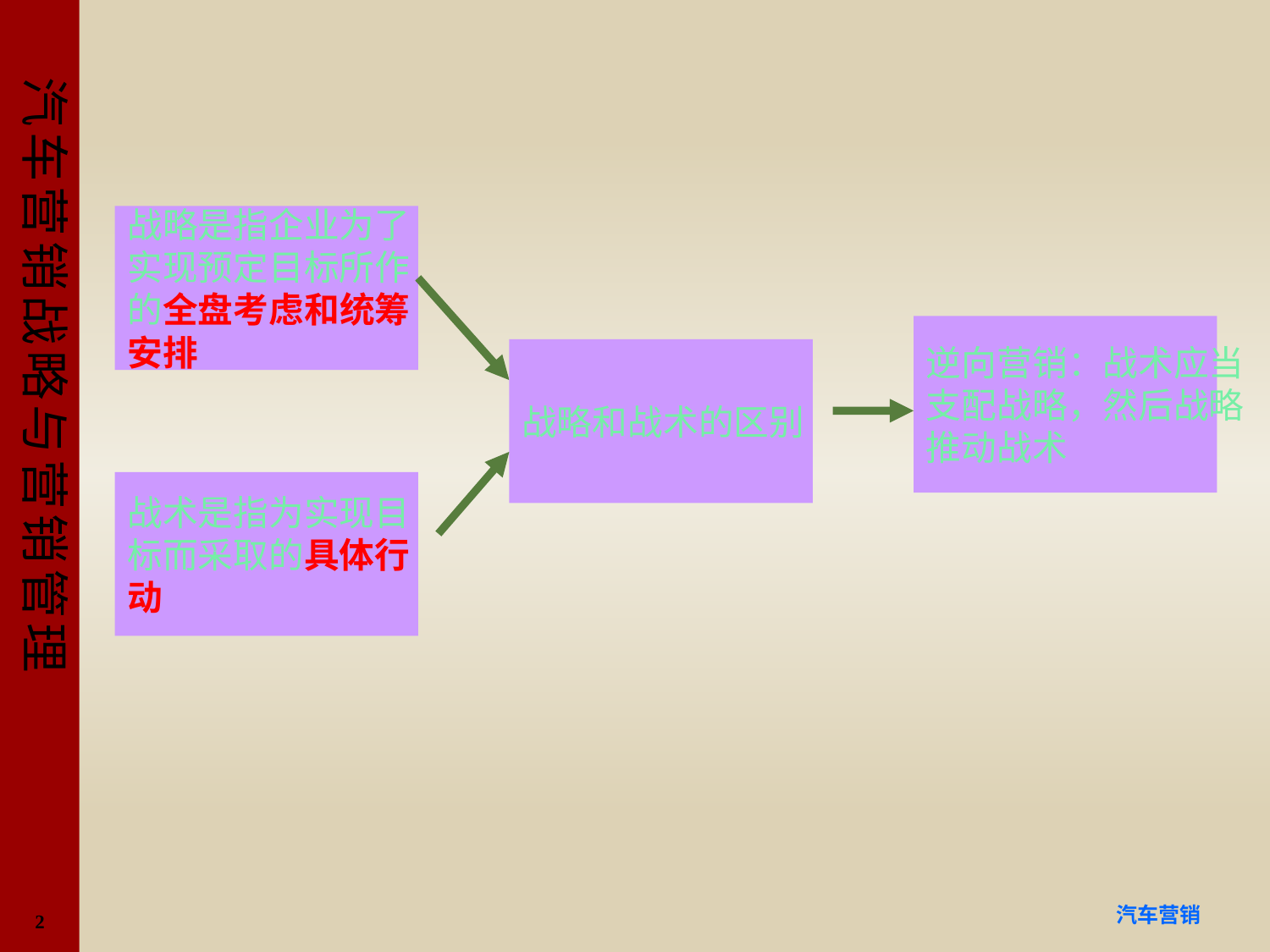

#

战略是指企业为了
实现预定目标所作
的全盘考虑和统筹
安排

逆向营销：战术应当
支配战略，然后战略
推动战术
战略和战术的区别

战术是指为实现目
标而采取的具体行
动
2